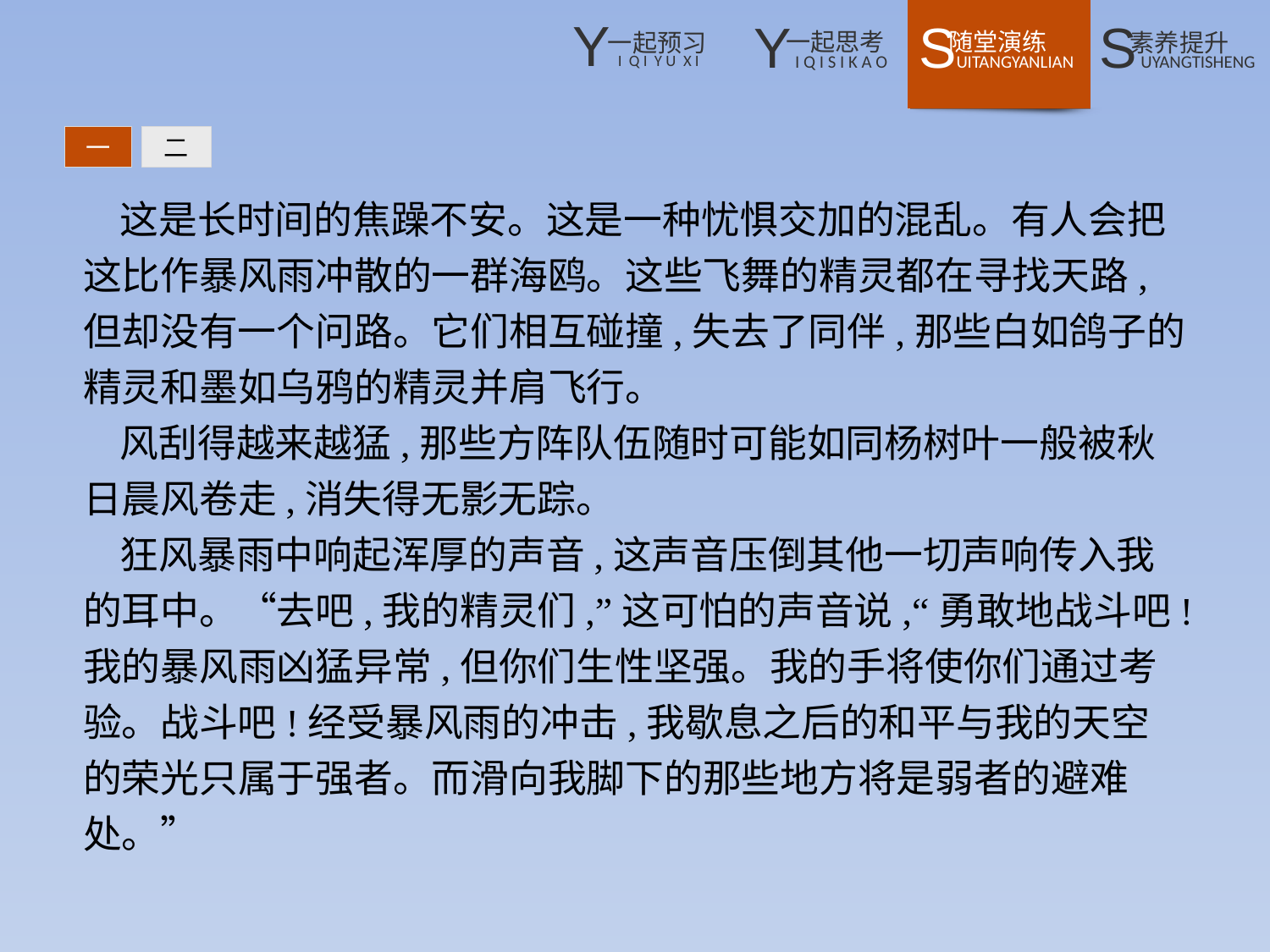

一
二
这是长时间的焦躁不安。这是一种忧惧交加的混乱。有人会把这比作暴风雨冲散的一群海鸥。这些飞舞的精灵都在寻找天路,但却没有一个问路。它们相互碰撞,失去了同伴,那些白如鸽子的精灵和墨如乌鸦的精灵并肩飞行。
风刮得越来越猛,那些方阵队伍随时可能如同杨树叶一般被秋日晨风卷走,消失得无影无踪。
狂风暴雨中响起浑厚的声音,这声音压倒其他一切声响传入我的耳中。“去吧,我的精灵们,”这可怕的声音说,“勇敢地战斗吧!我的暴风雨凶猛异常,但你们生性坚强。我的手将使你们通过考验。战斗吧!经受暴风雨的冲击,我歇息之后的和平与我的天空的荣光只属于强者。而滑向我脚下的那些地方将是弱者的避难处。”